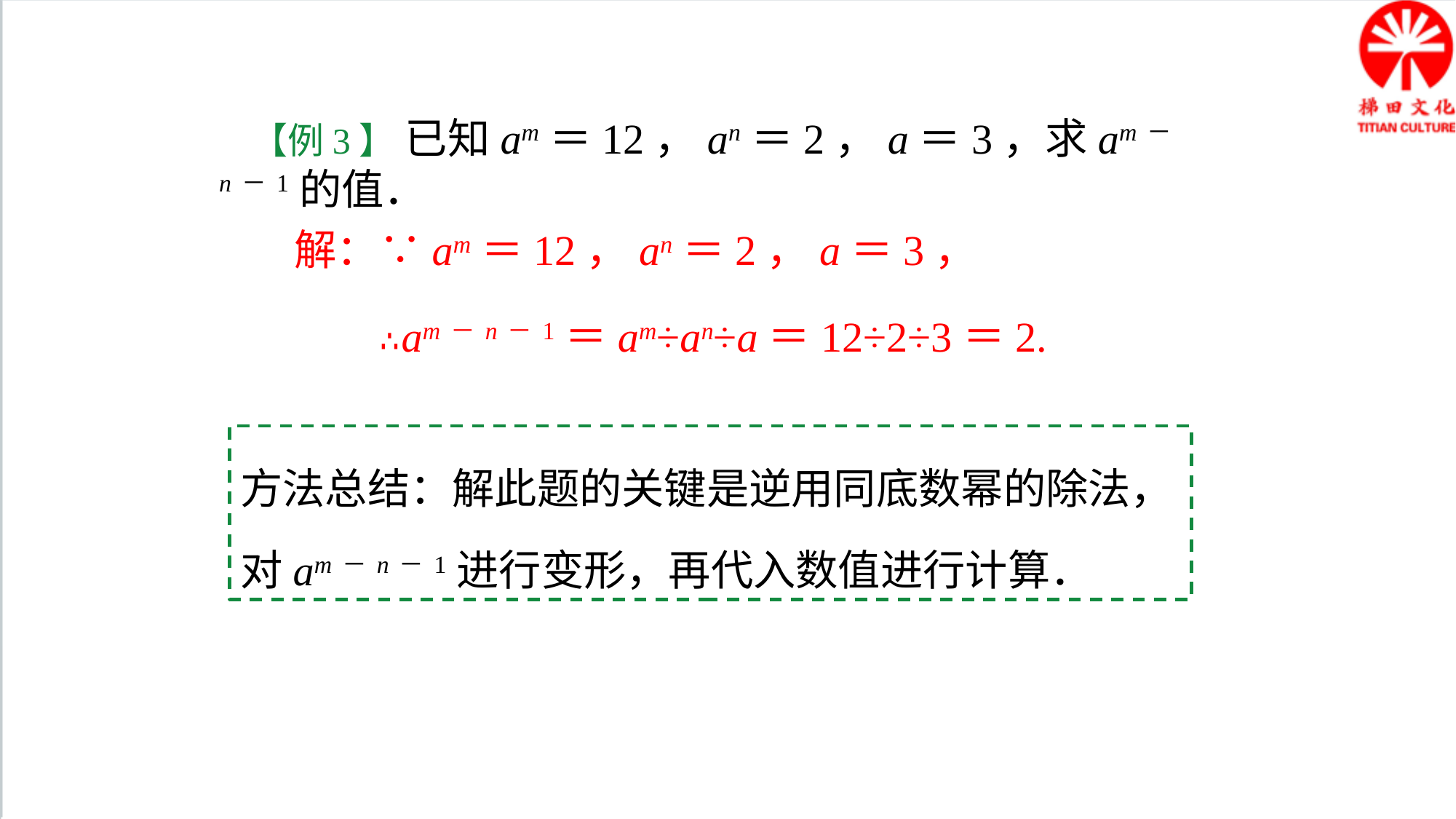

【例3】 已知am＝12，an＝2，a＝3，求am－n－1的值．
解：∵am＝12，an＝2，a＝3，
        ∴am－n－1＝am÷an÷a＝12÷2÷3＝2.
方法总结：解此题的关键是逆用同底数幂的除法，对am－n－1进行变形，再代入数值进行计算．